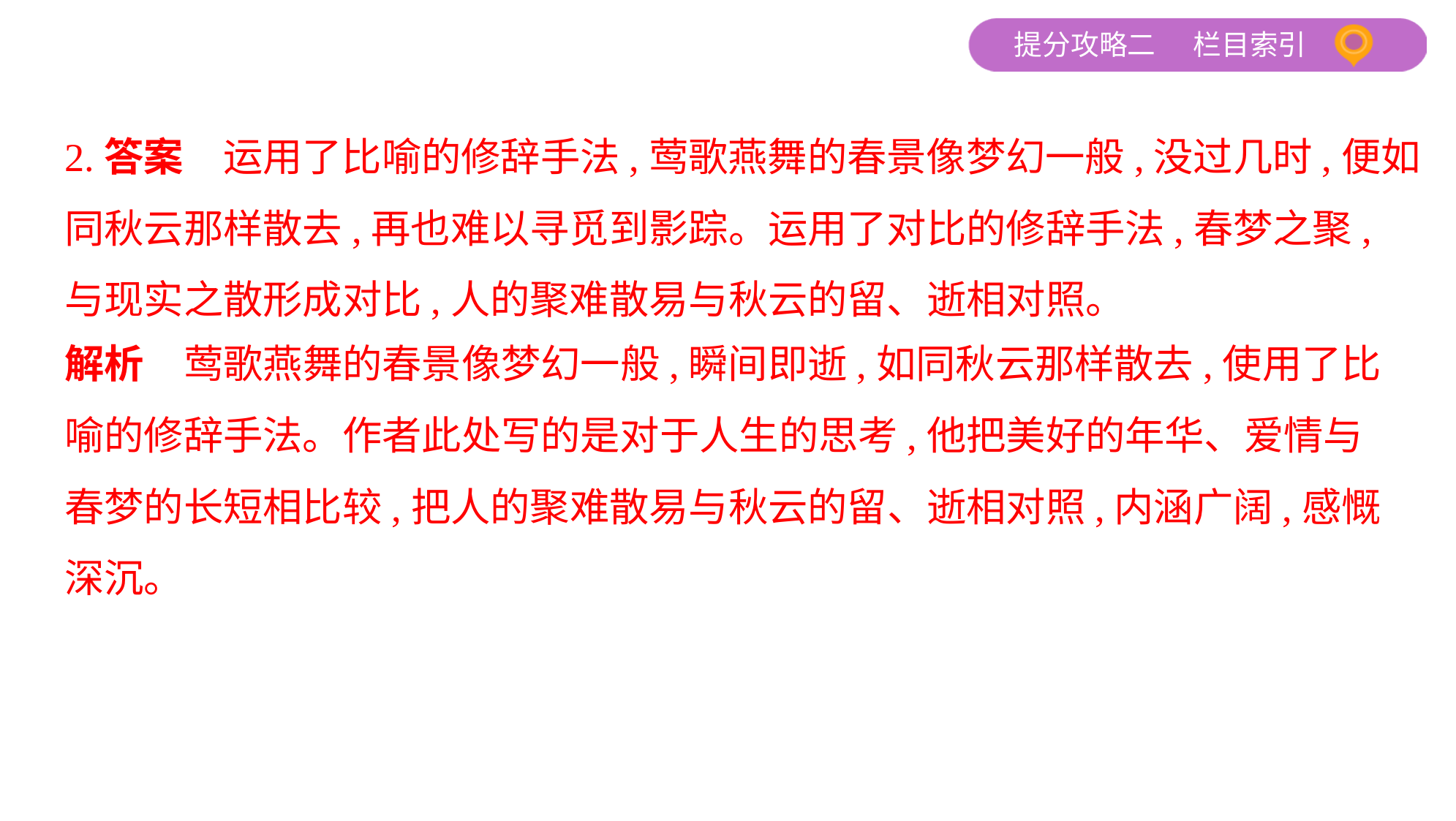

2.答案　运用了比喻的修辞手法,莺歌燕舞的春景像梦幻一般,没过几时,便如
同秋云那样散去,再也难以寻觅到影踪。运用了对比的修辞手法,春梦之聚,
与现实之散形成对比,人的聚难散易与秋云的留、逝相对照。
解析　莺歌燕舞的春景像梦幻一般,瞬间即逝,如同秋云那样散去,使用了比
喻的修辞手法。作者此处写的是对于人生的思考,他把美好的年华、爱情与
春梦的长短相比较,把人的聚难散易与秋云的留、逝相对照,内涵广阔,感慨
深沉。